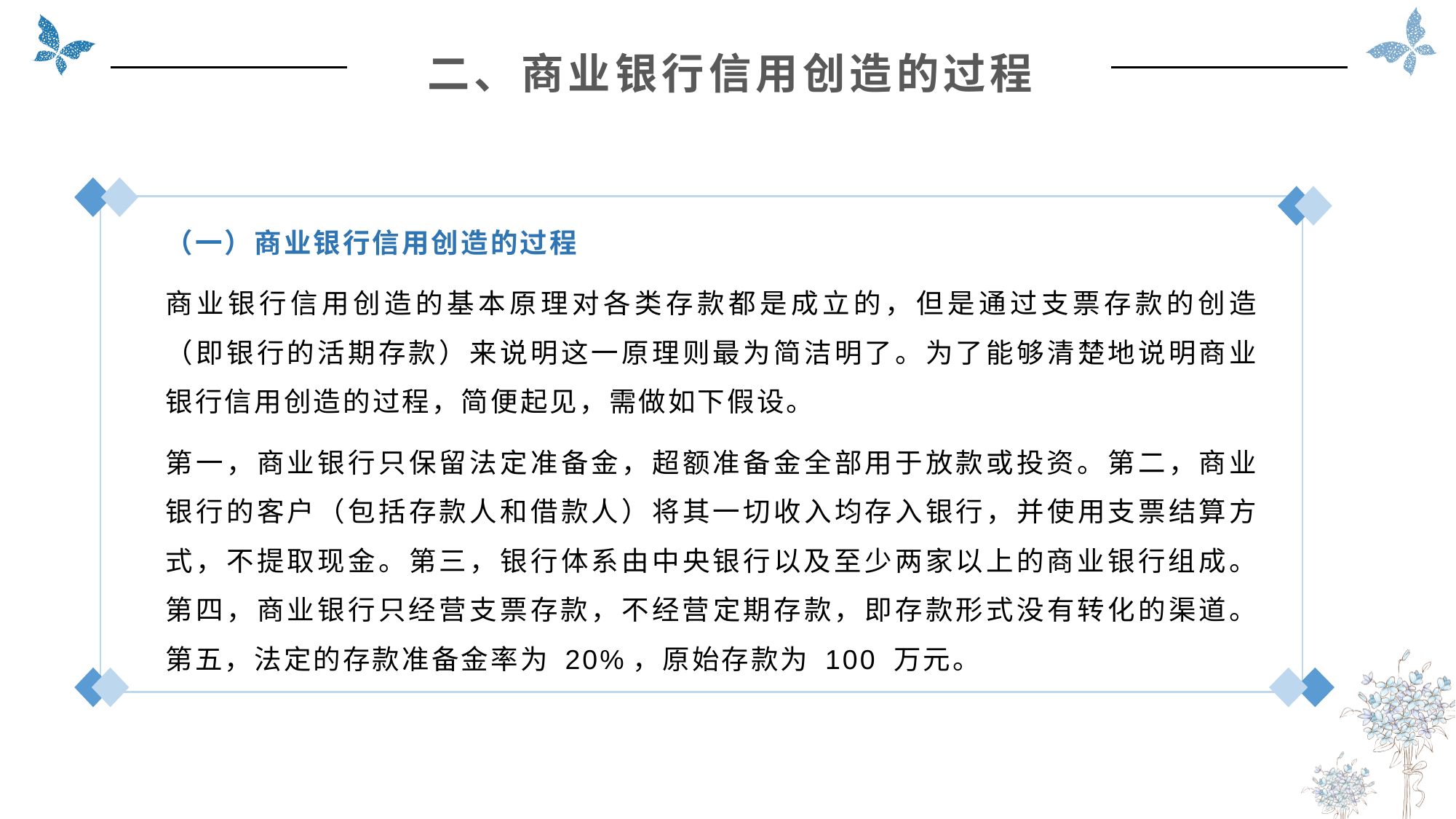

二、商业银行信用创造的过程

（一）商业银行信用创造的过程
商业银行信用创造的基本原理对各类存款都是成立的，但是通过支票存款的创造（即银行的活期存款）来说明这一原理则最为简洁明了。为了能够清楚地说明商业银行信用创造的过程，简便起见，需做如下假设。
第一，商业银行只保留法定准备金，超额准备金全部用于放款或投资。第二，商业银行的客户（包括存款人和借款人）将其一切收入均存入银行，并使用支票结算方式，不提取现金。第三，银行体系由中央银行以及至少两家以上的商业银行组成。第四，商业银行只经营支票存款，不经营定期存款，即存款形式没有转化的渠道。第五，法定的存款准备金率为 20%，原始存款为 100 万元。